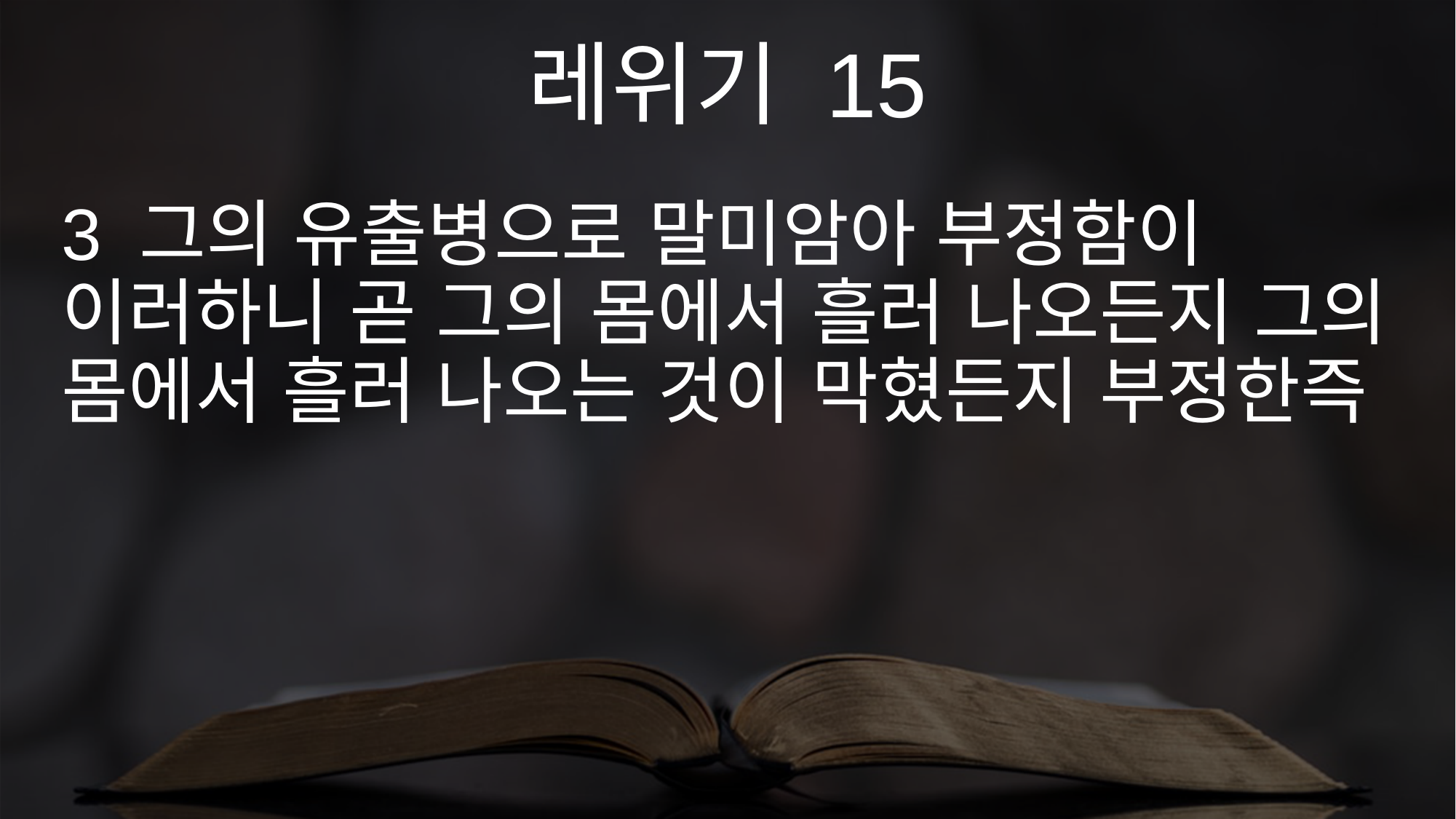

레위기 15
3 그의 유출병으로 말미암아 부정함이 이러하니 곧 그의 몸에서 흘러 나오든지 그의 몸에서 흘러 나오는 것이 막혔든지 부정한즉